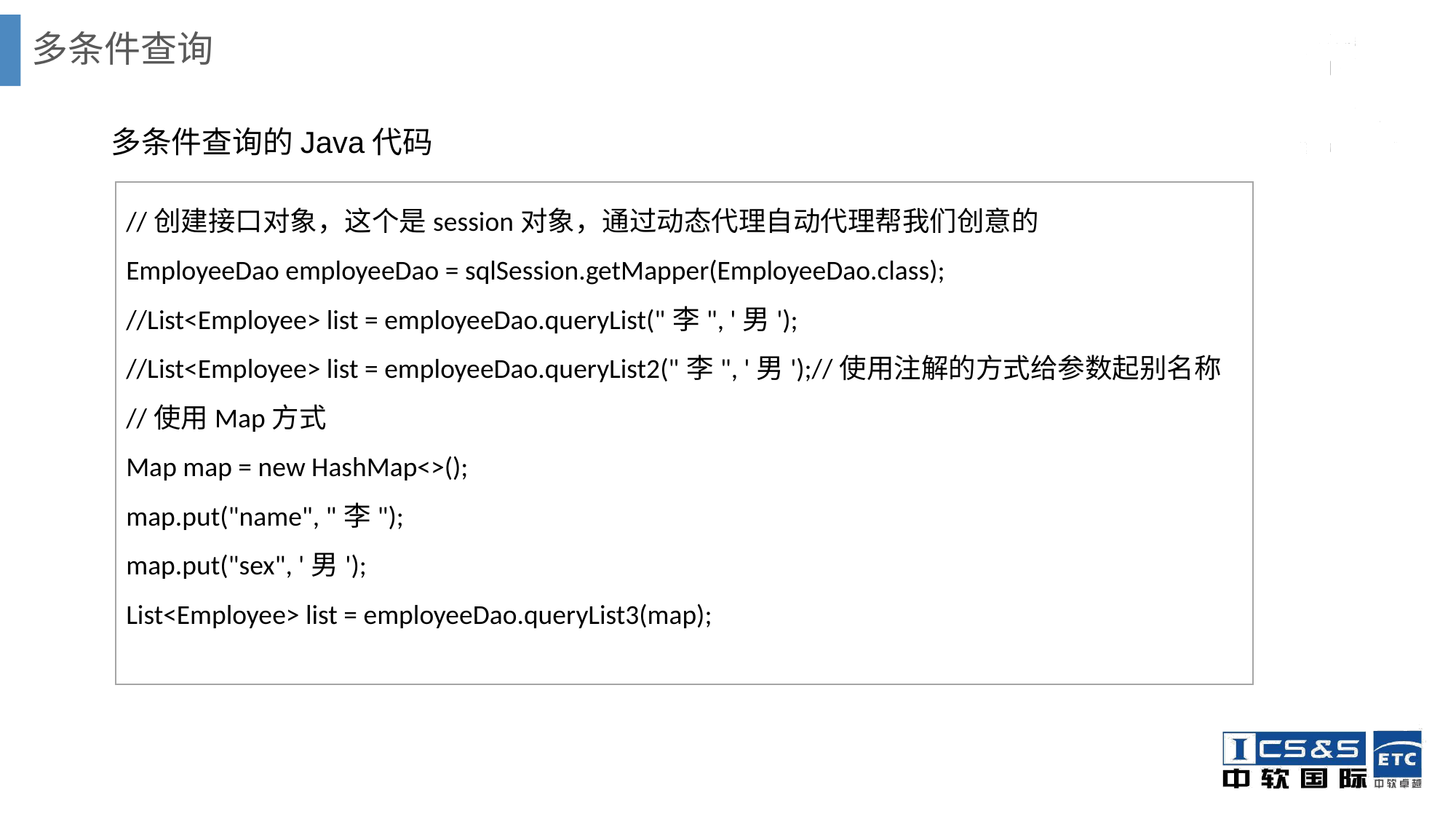

# 多条件查询
多条件查询的Java代码
//创建接口对象，这个是session对象，通过动态代理自动代理帮我们创意的
EmployeeDao employeeDao = sqlSession.getMapper(EmployeeDao.class);
//List<Employee> list = employeeDao.queryList("李", '男');
//List<Employee> list = employeeDao.queryList2("李", '男');//使用注解的方式给参数起别名称
//使用Map方式
Map map = new HashMap<>();
map.put("name", "李");
map.put("sex", '男');
List<Employee> list = employeeDao.queryList3(map);